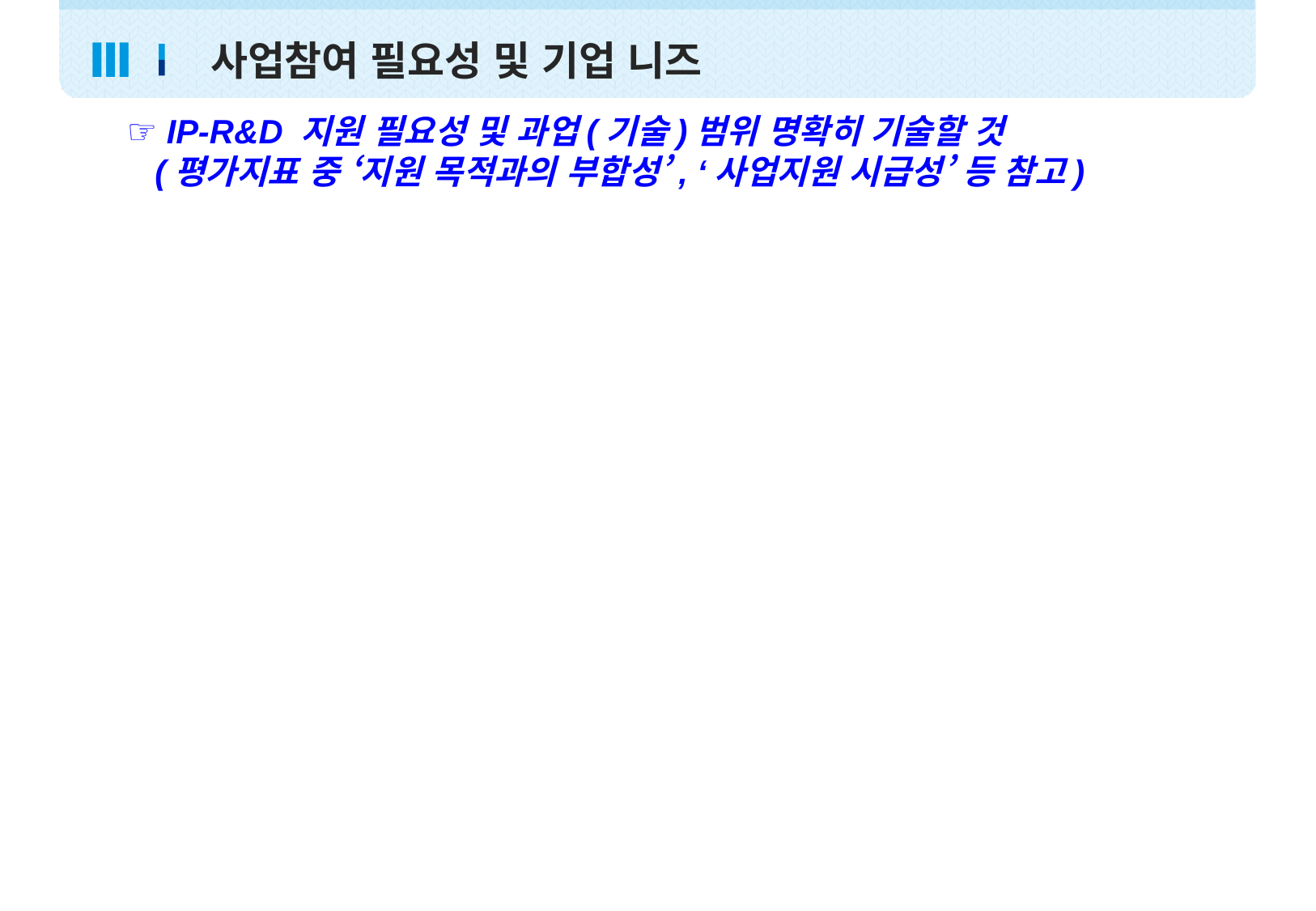

Ⅲ
사업참여 필요성 및 기업 니즈
☞ IP-R&D 지원 필요성 및 과업(기술)범위 명확히 기술할 것
   (평가지표 중 ‘지원 목적과의 부합성’, ‘사업지원 시급성’ 등 참고)